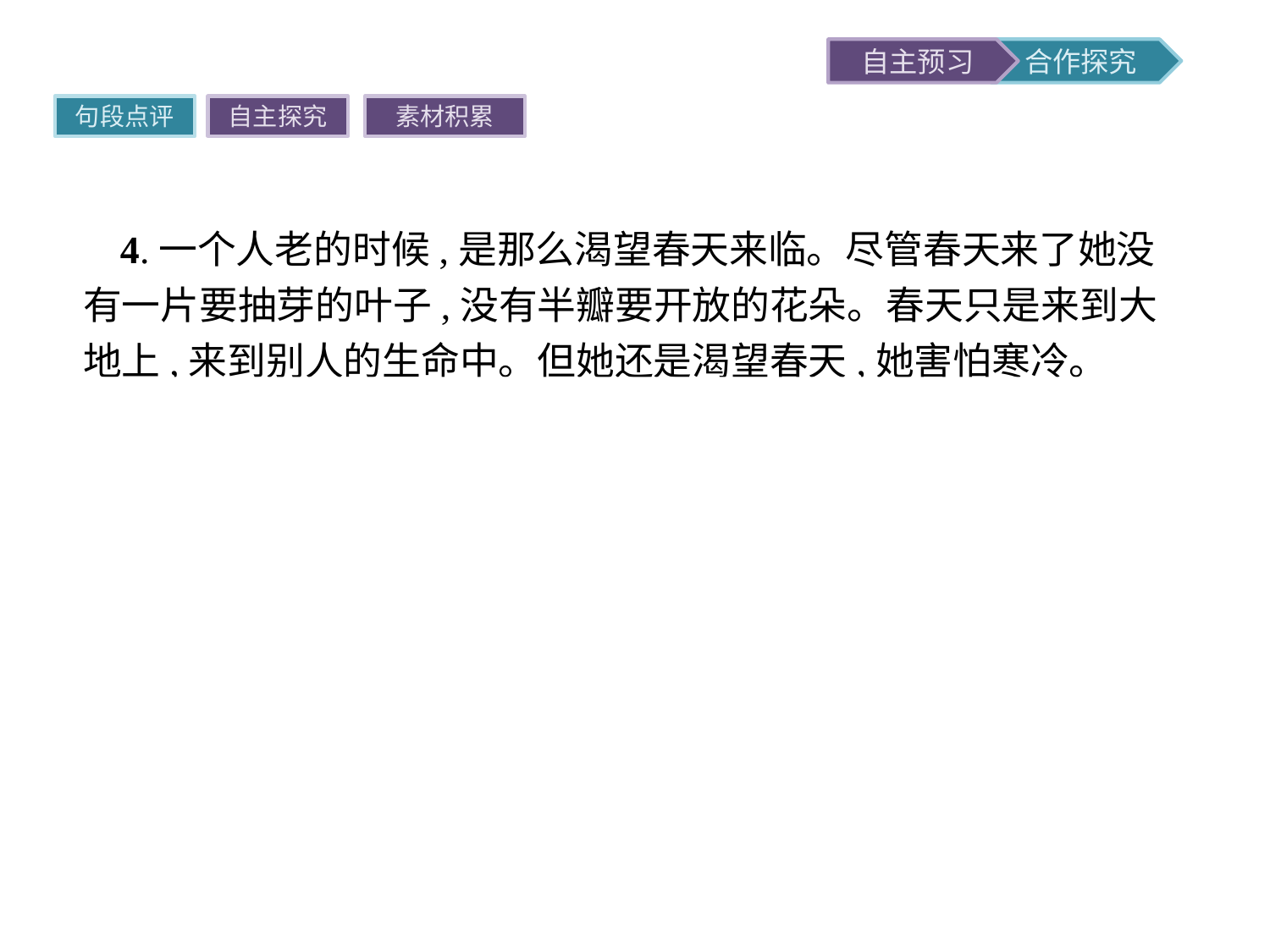

句段点评
自主探究
素材积累
4.一个人老的时候,是那么渴望春天来临。尽管春天来了她没有一片要抽芽的叶子,没有半瓣要开放的花朵。春天只是来到大地上,来到别人的生命中。但她还是渴望春天,她害怕寒冷。
点评这段话运用了象征手法,“春天”象征着幸福、人生中的顺境,是一种美好的企盼。姑妈和母亲等临近生命冬天的人是一样的,虽然她们眼前没有多少幸福时光,却企盼其他的人少一些困难与挫折,多一些顺境和幸福,看到他人幸福,也是最大的幸福。“一片要抽芽的叶子”“半瓣要开放的花朵”比喻生动形象,暗示姑妈在寒风的进逼中走到了生命的尽头,字里行间弥漫着对个体孤独无助的生存状态的巨大悲伤。